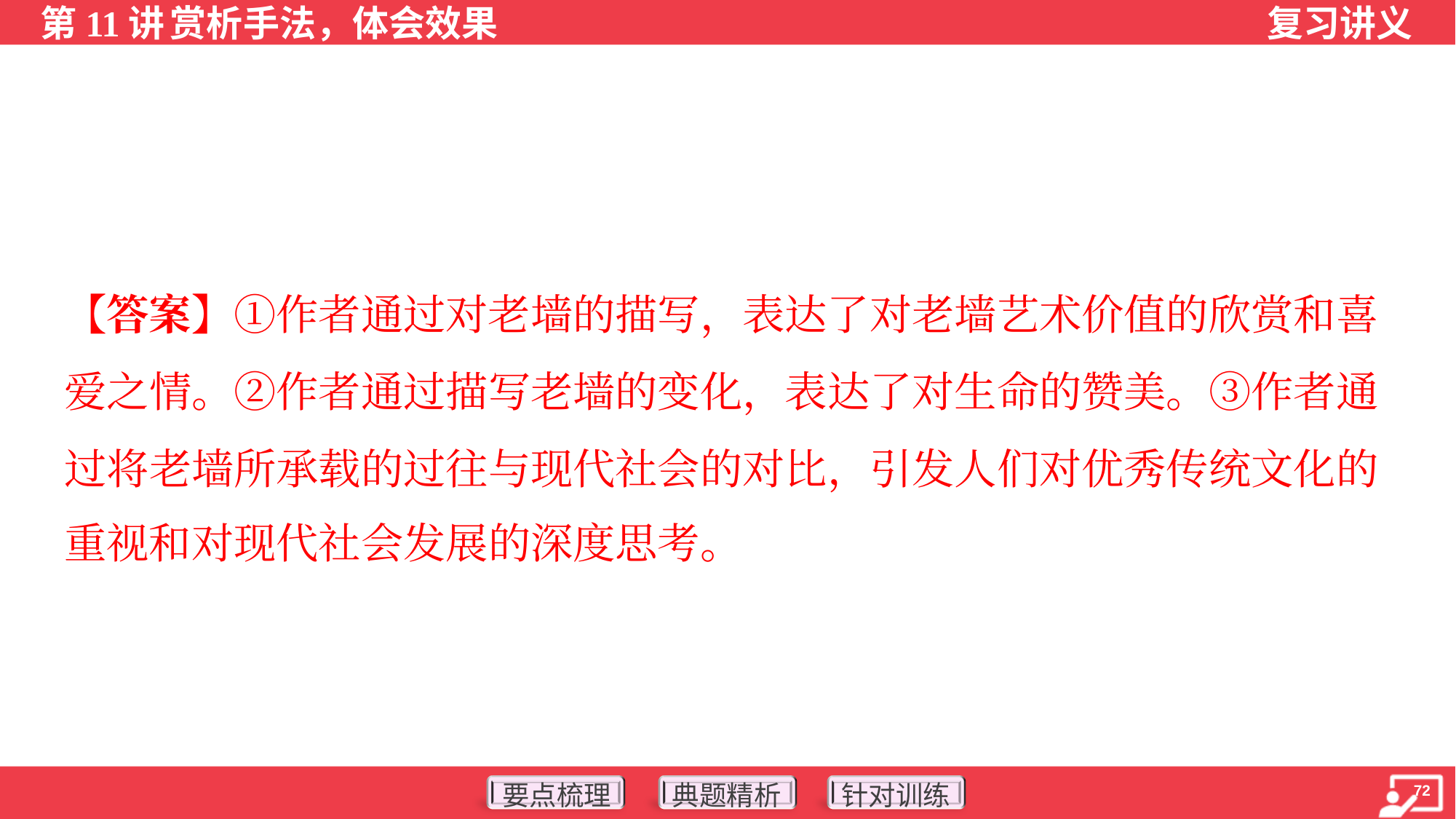

【答案】①作者通过对老墙的描写，表达了对老墙艺术价值的欣赏和喜
爱之情。②作者通过描写老墙的变化，表达了对生命的赞美。③作者通
过将老墙所承载的过往与现代社会的对比，引发人们对优秀传统文化的
重视和对现代社会发展的深度思考。